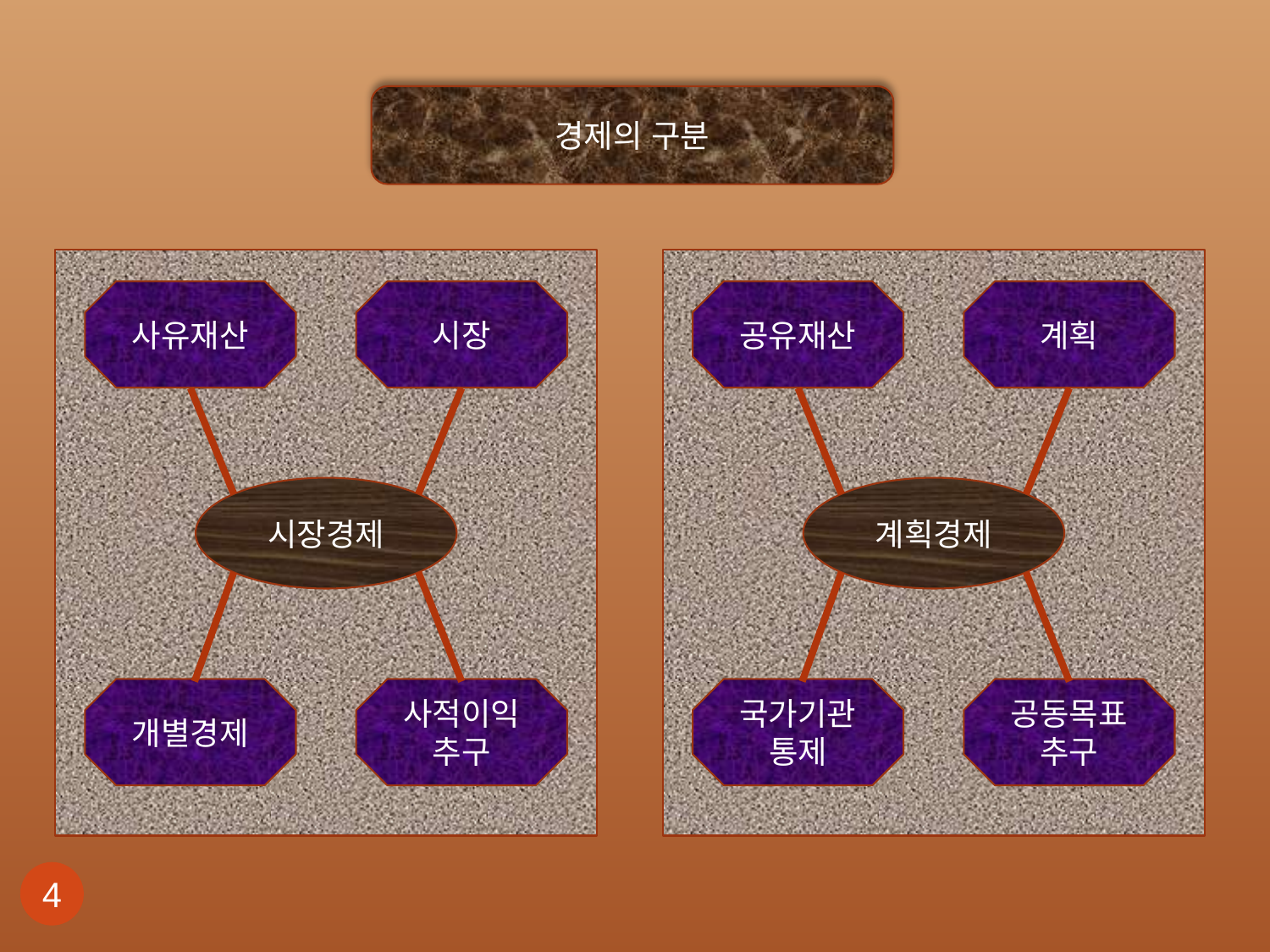

경제의 구분

사유재산
시장
공유재산
계획
시장경제
계획경제
개별경제
사적이익
추구
국가기관
통제
공동목표
추구
4